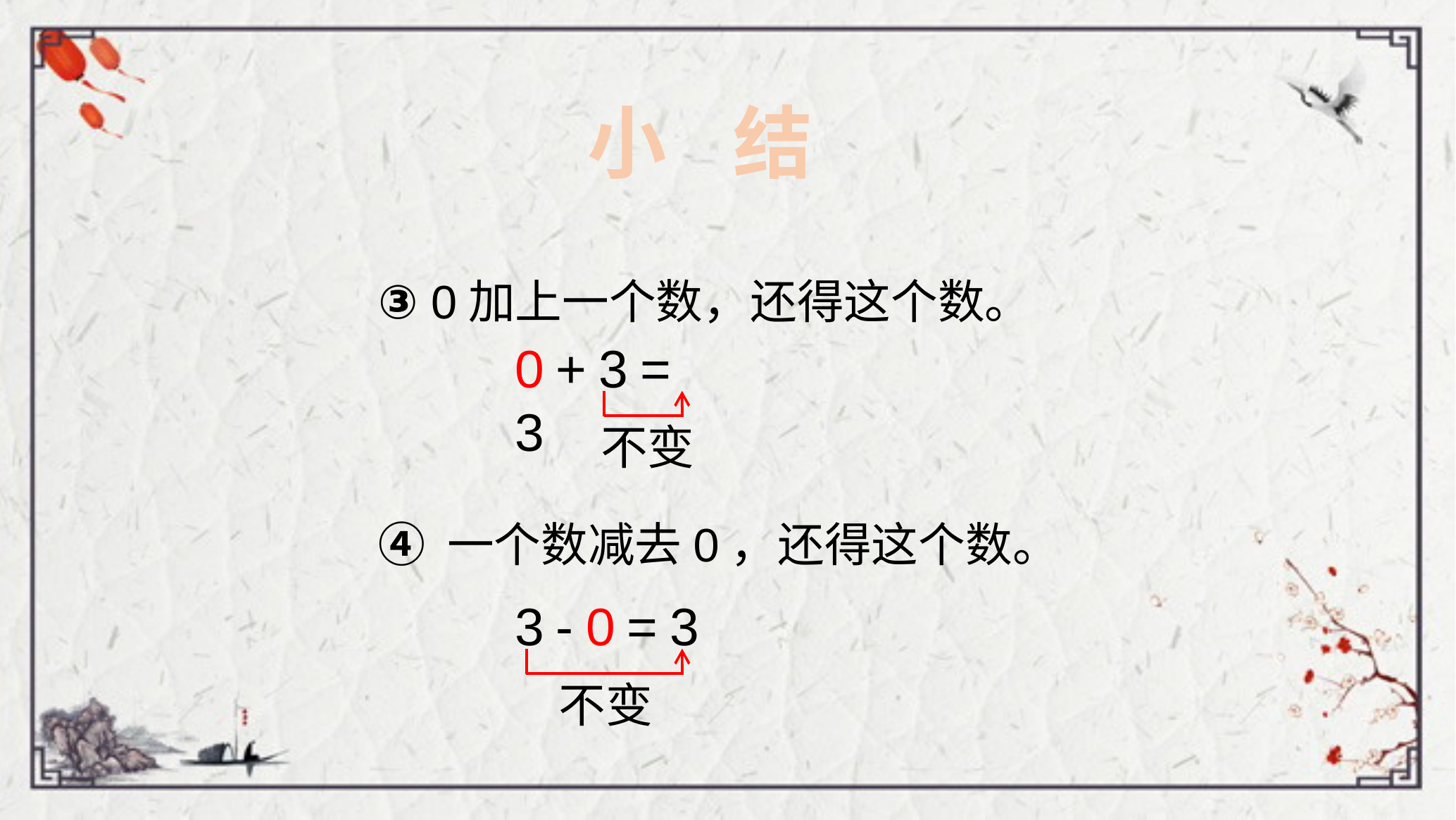

小   结
③ 0加上一个数，还得这个数。
0 + 3 = 3

不变
④ 一个数减去0，还得这个数。
3 - 0 = 3

不变